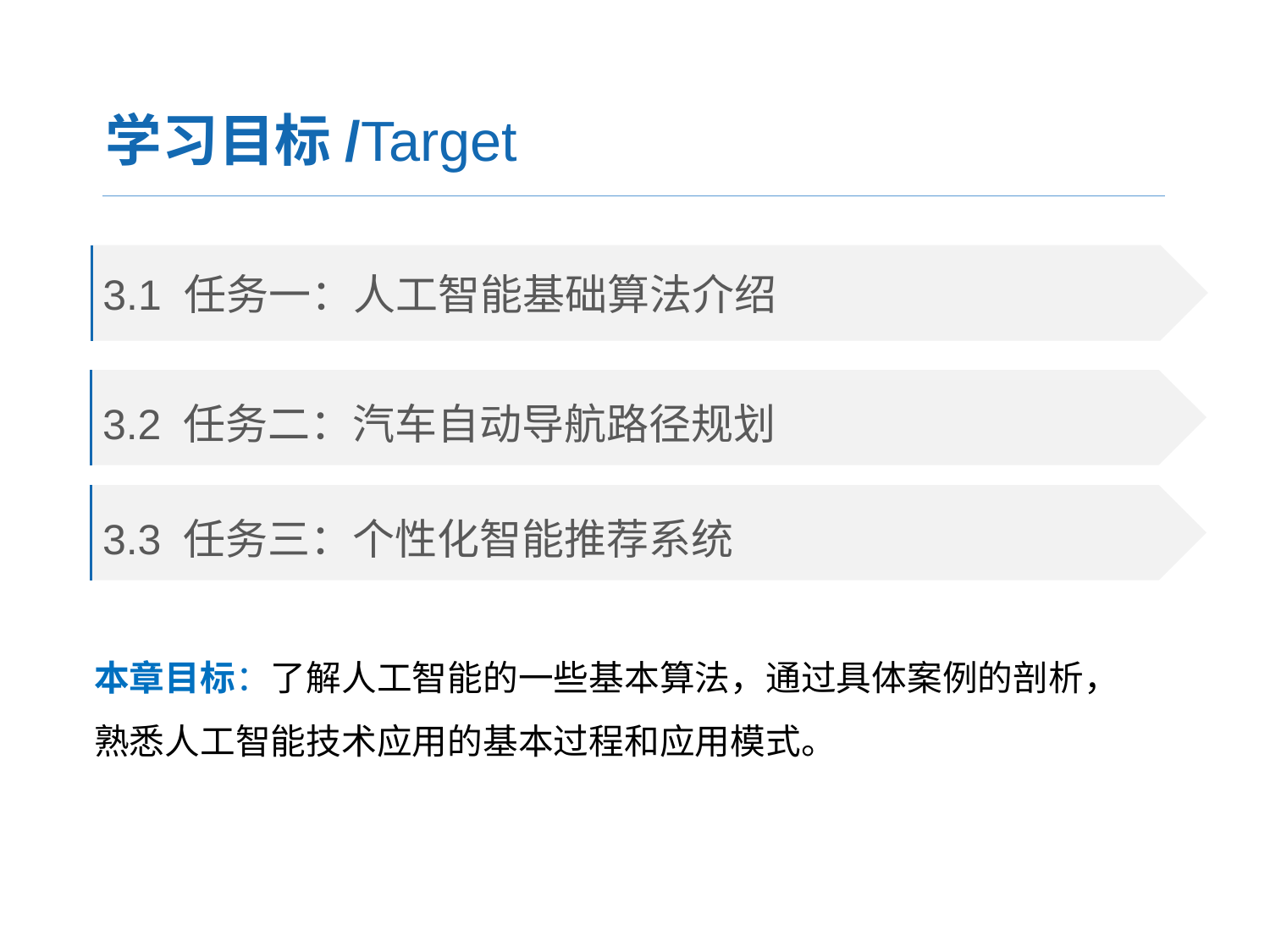

学习目标/Target
3.1 任务一：人工智能基础算法介绍

3.2 任务二：汽车自动导航路径规划

3.3 任务三：个性化智能推荐系统

本章目标：了解人工智能的一些基本算法，通过具体案例的剖析，熟悉人工智能技术应用的基本过程和应用模式。